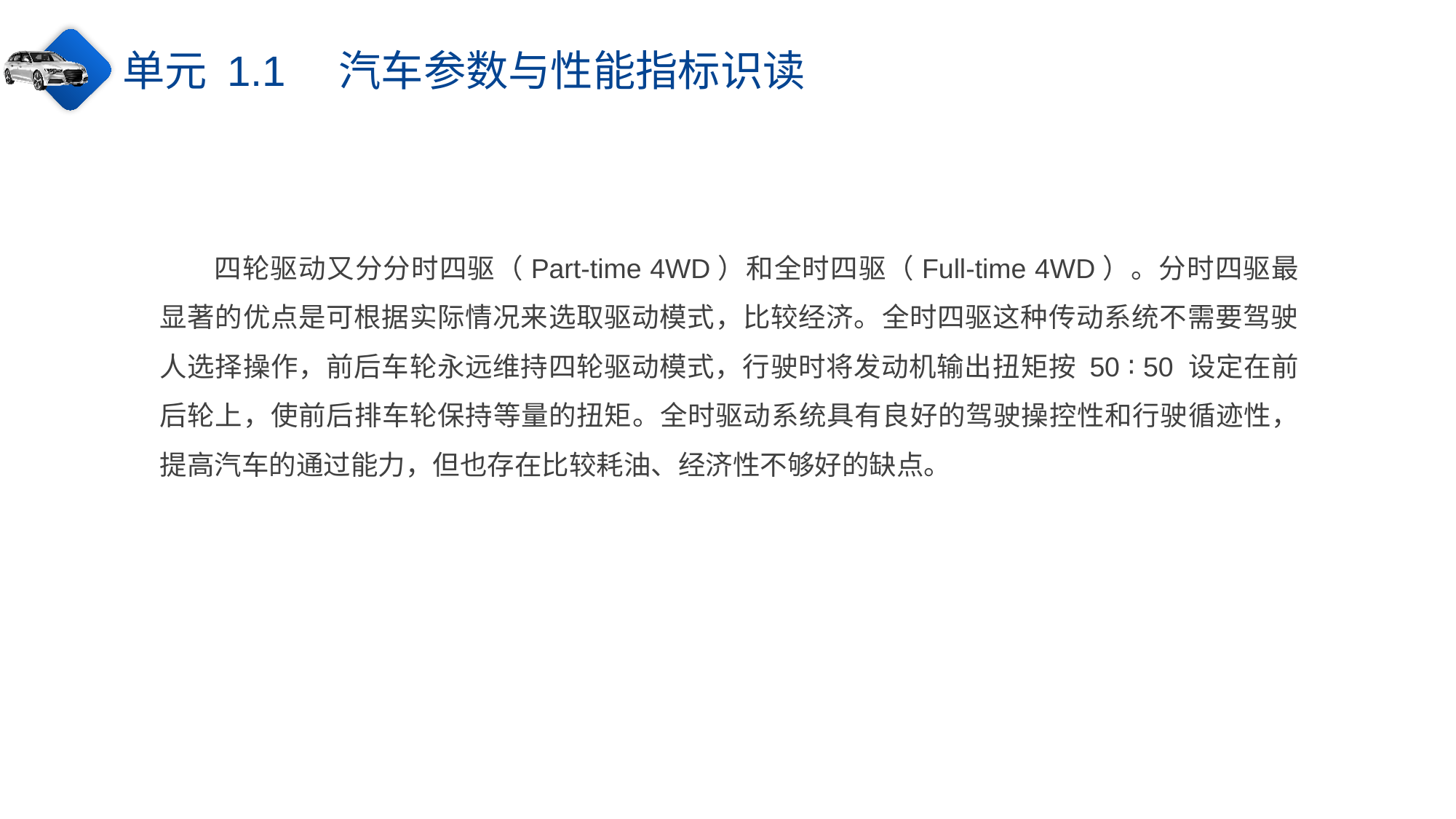

单元 1.1　汽车参数与性能指标识读
四轮驱动又分分时四驱（Part-time 4WD）和全时四驱（Full-time 4WD）。分时四驱最显著的优点是可根据实际情况来选取驱动模式，比较经济。全时四驱这种传动系统不需要驾驶人选择操作，前后车轮永远维持四轮驱动模式，行驶时将发动机输出扭矩按 50 ∶ 50 设定在前后轮上，使前后排车轮保持等量的扭矩。全时驱动系统具有良好的驾驶操控性和行驶循迹性，提高汽车的通过能力，但也存在比较耗油、经济性不够好的缺点。